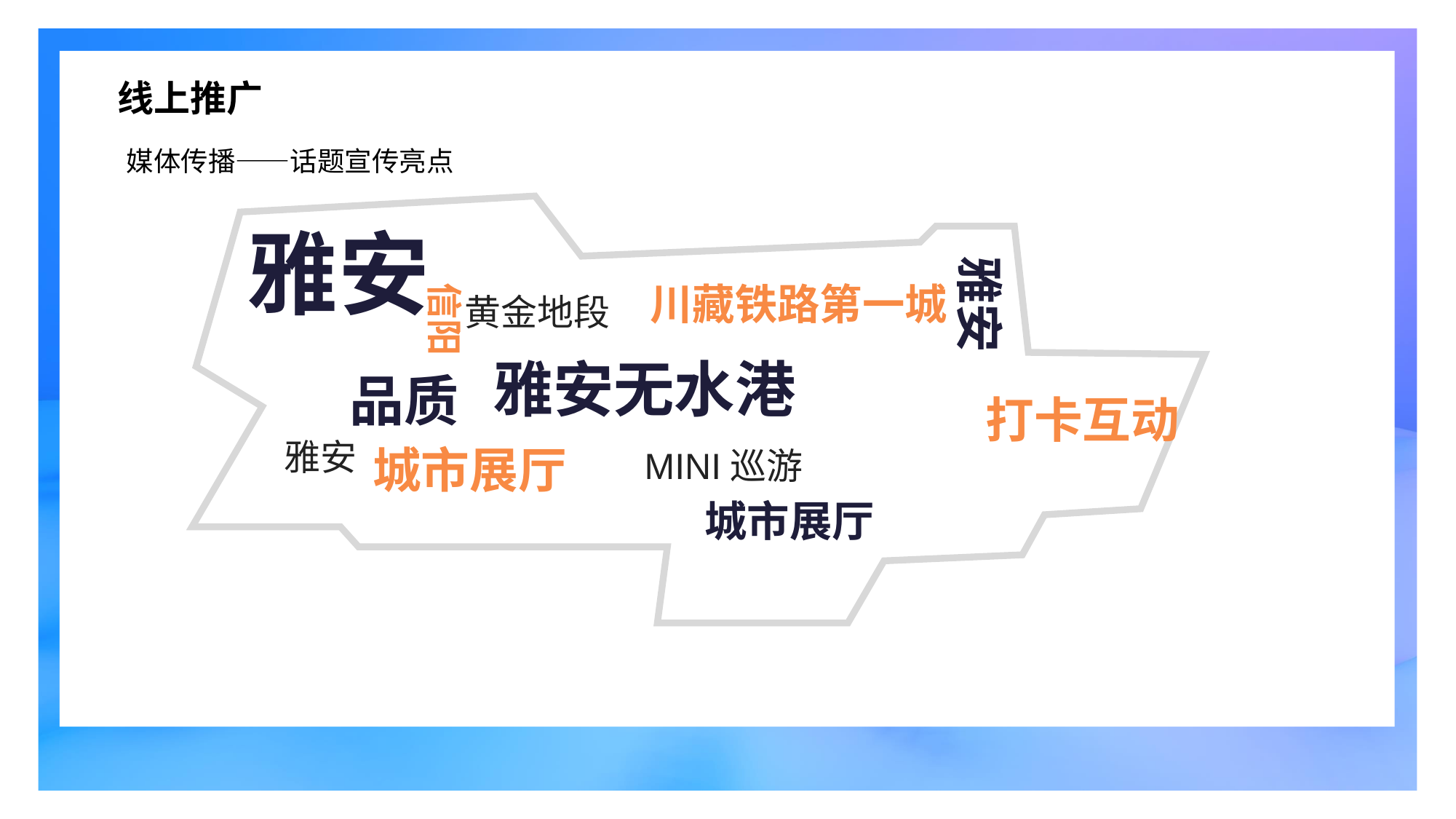

线上推广

媒体传播——话题宣传亮点

雅安
川藏铁路第一城
黄金地段
信阳
雅安
雅安无水港
品质
打卡互动
雅安
城市展厅
MINI巡游
城市展厅